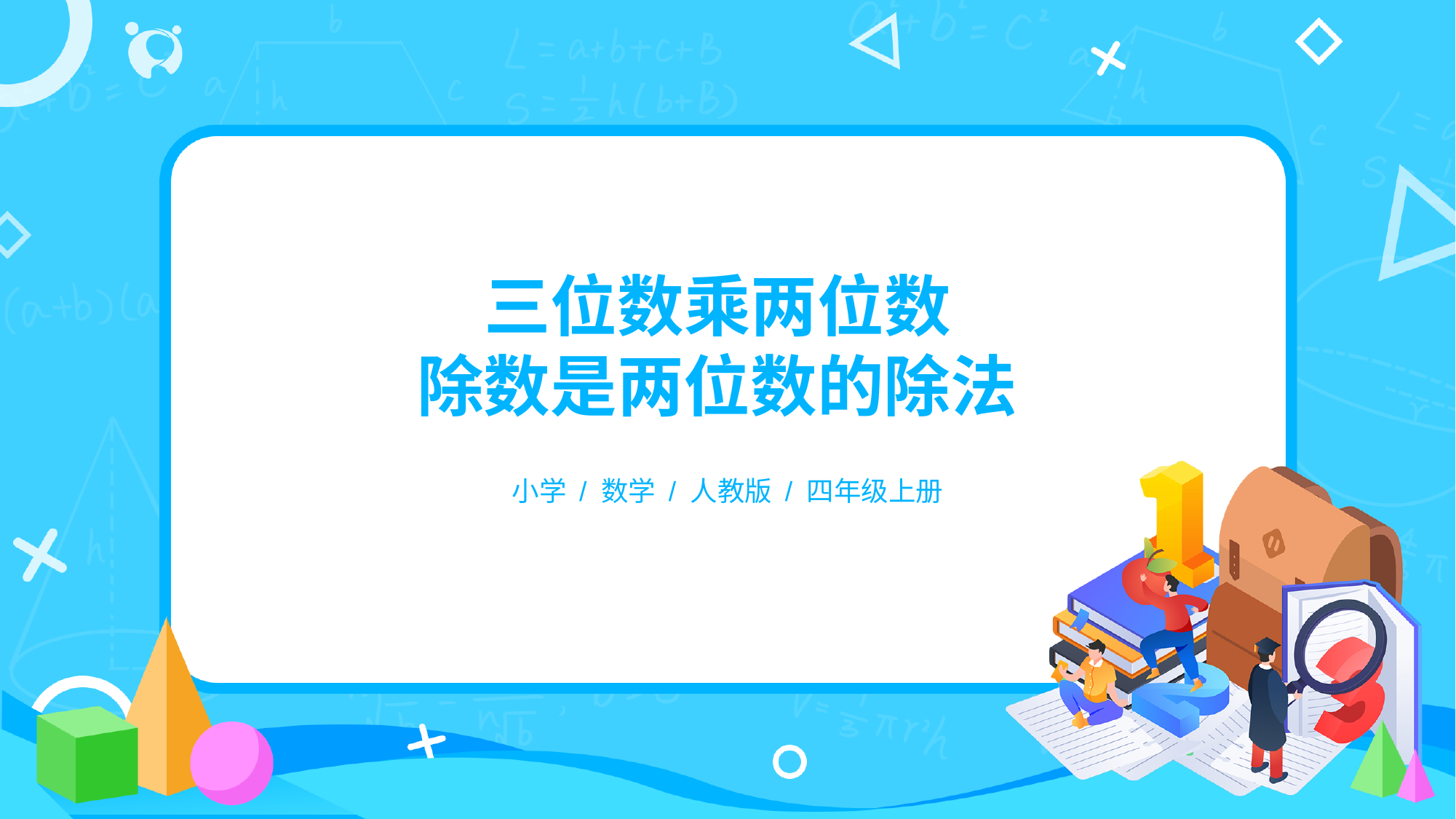

三位数乘两位数
除数是两位数的除法
小学 / 数学 / 人教版 / 四年级上册